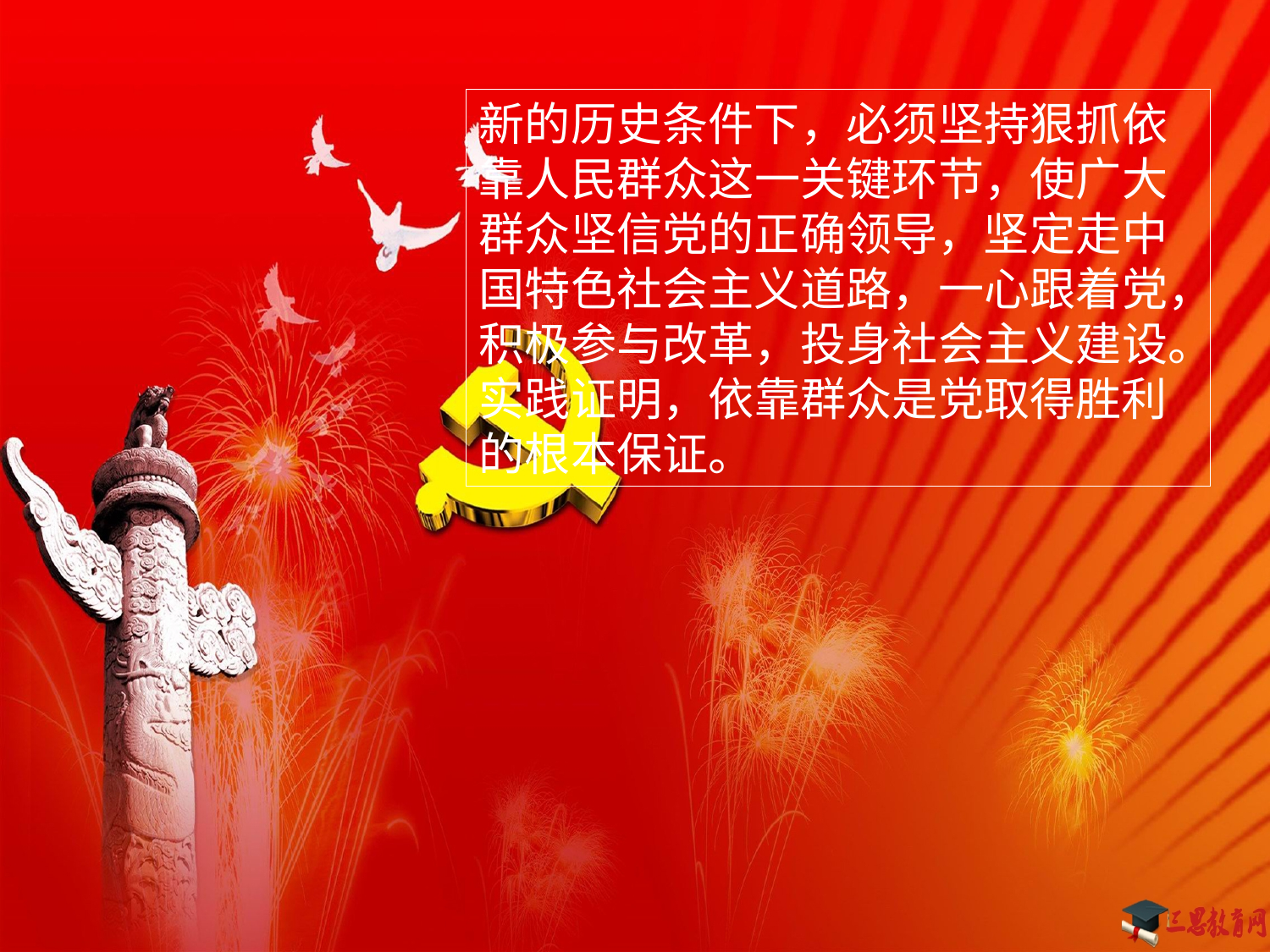

新的历史条件下，必须坚持狠抓依靠人民群众这一关键环节，使广大群众坚信党的正确领导，坚定走中国特色社会主义道路，一心跟着党，积极参与改革，投身社会主义建设。实践证明，依靠群众是党取得胜利的根本保证。